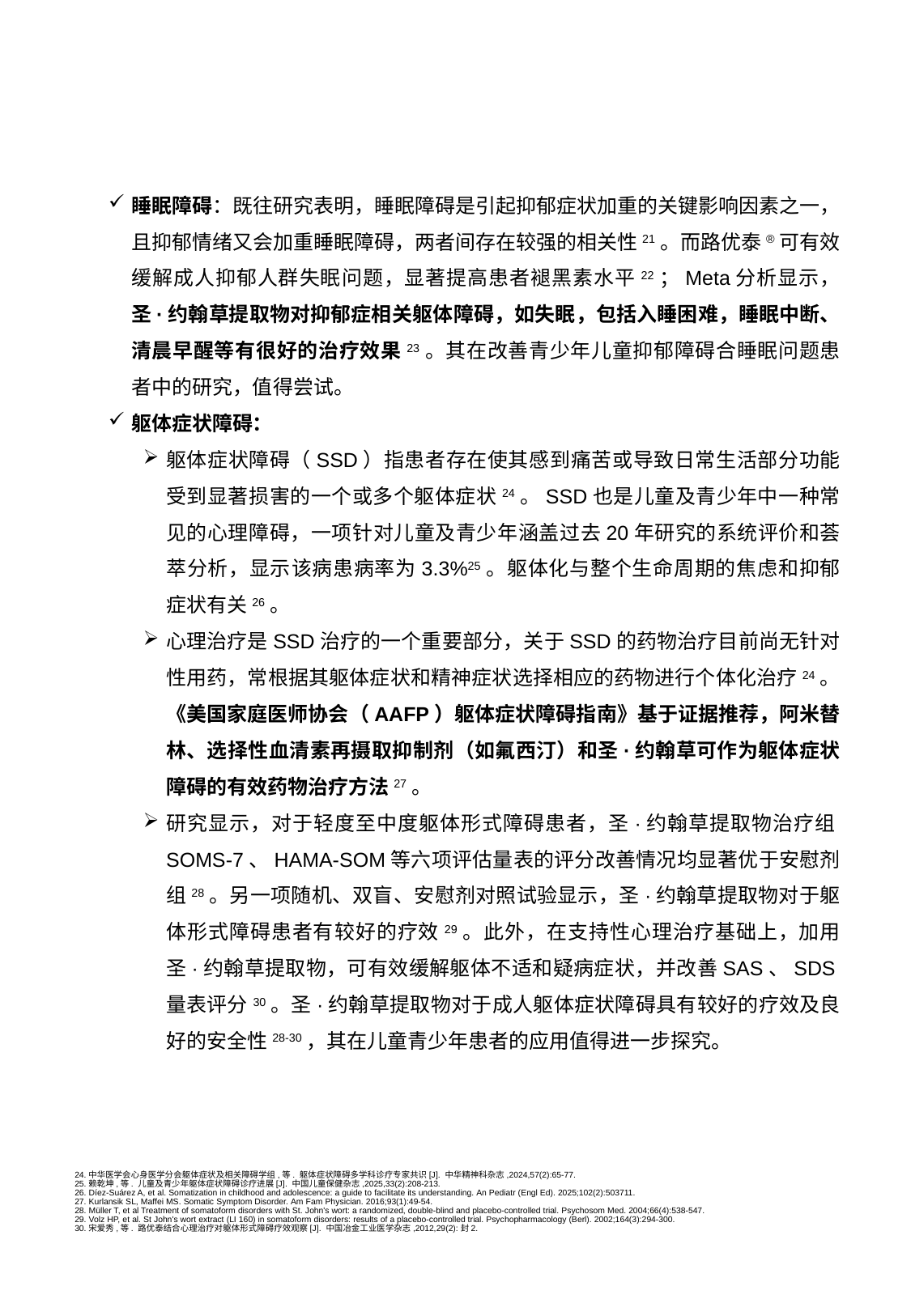

睡眠障碍：既往研究表明，睡眠障碍是引起抑郁症状加重的关键影响因素之一，且抑郁情绪又会加重睡眠障碍，两者间存在较强的相关性21。而路优泰®可有效缓解成人抑郁人群失眠问题，显著提高患者褪黑素水平22；Meta分析显示，圣·约翰草提取物对抑郁症相关躯体障碍，如失眠，包括入睡困难，睡眠中断、清晨早醒等有很好的治疗效果23。其在改善青少年儿童抑郁障碍合睡眠问题患者中的研究，值得尝试。
躯体症状障碍：
躯体症状障碍（SSD）指患者存在使其感到痛苦或导致日常生活部分功能受到显著损害的一个或多个躯体症状24。SSD也是儿童及青少年中一种常见的心理障碍，一项针对儿童及青少年涵盖过去20年研究的系统评价和荟萃分析，显示该病患病率为3.3%25。躯体化与整个生命周期的焦虑和抑郁症状有关26。
心理治疗是SSD治疗的一个重要部分，关于SSD的药物治疗目前尚无针对性用药，常根据其躯体症状和精神症状选择相应的药物进行个体化治疗24。《美国家庭医师协会（AAFP）躯体症状障碍指南》基于证据推荐，阿米替林、选择性血清素再摄取抑制剂（如氟西汀）和圣·约翰草可作为躯体症状障碍的有效药物治疗方法27。
研究显示，对于轻度至中度躯体形式障碍患者，圣·约翰草提取物治疗组SOMS-7、HAMA-SOM等六项评估量表的评分改善情况均显著优于安慰剂组28。另一项随机、双盲、安慰剂对照试验显示，圣·约翰草提取物对于躯体形式障碍患者有较好的疗效29。此外，在支持性心理治疗基础上，加用圣·约翰草提取物，可有效缓解躯体不适和疑病症状，并改善SAS、SDS量表评分30。圣·约翰草提取物对于成人躯体症状障碍具有较好的疗效及良好的安全性28-30，其在儿童青少年患者的应用值得进一步探究。
24.中华医学会心身医学分会躯体症状及相关障碍学组,等. 躯体症状障碍多学科诊疗专家共识[J]. 中华精神科杂志,2024,57(2):65-77.
25.赖乾坤,等. 儿童及青少年躯体症状障碍诊疗进展[J]. 中国儿童保健杂志,2025,33(2):208-213.
26. Díez-Suárez A, et al. Somatization in childhood and adolescence: a guide to facilitate its understanding. An Pediatr (Engl Ed). 2025;102(2):503711.
27. Kurlansik SL, Maffei MS. Somatic Symptom Disorder. Am Fam Physician. 2016;93(1):49-54.
28. Müller T, et al Treatment of somatoform disorders with St. John's wort: a randomized, double-blind and placebo-controlled trial. Psychosom Med. 2004;66(4):538-547.
29. Volz HP, et al. St John's wort extract (LI 160) in somatoform disorders: results of a placebo-controlled trial. Psychopharmacology (Berl). 2002;164(3):294-300.
30.宋爱秀,等. 路优泰结合心理治疗对躯体形式障碍疗效观察[J]. 中国冶金工业医学杂志,2012,29(2):封2.